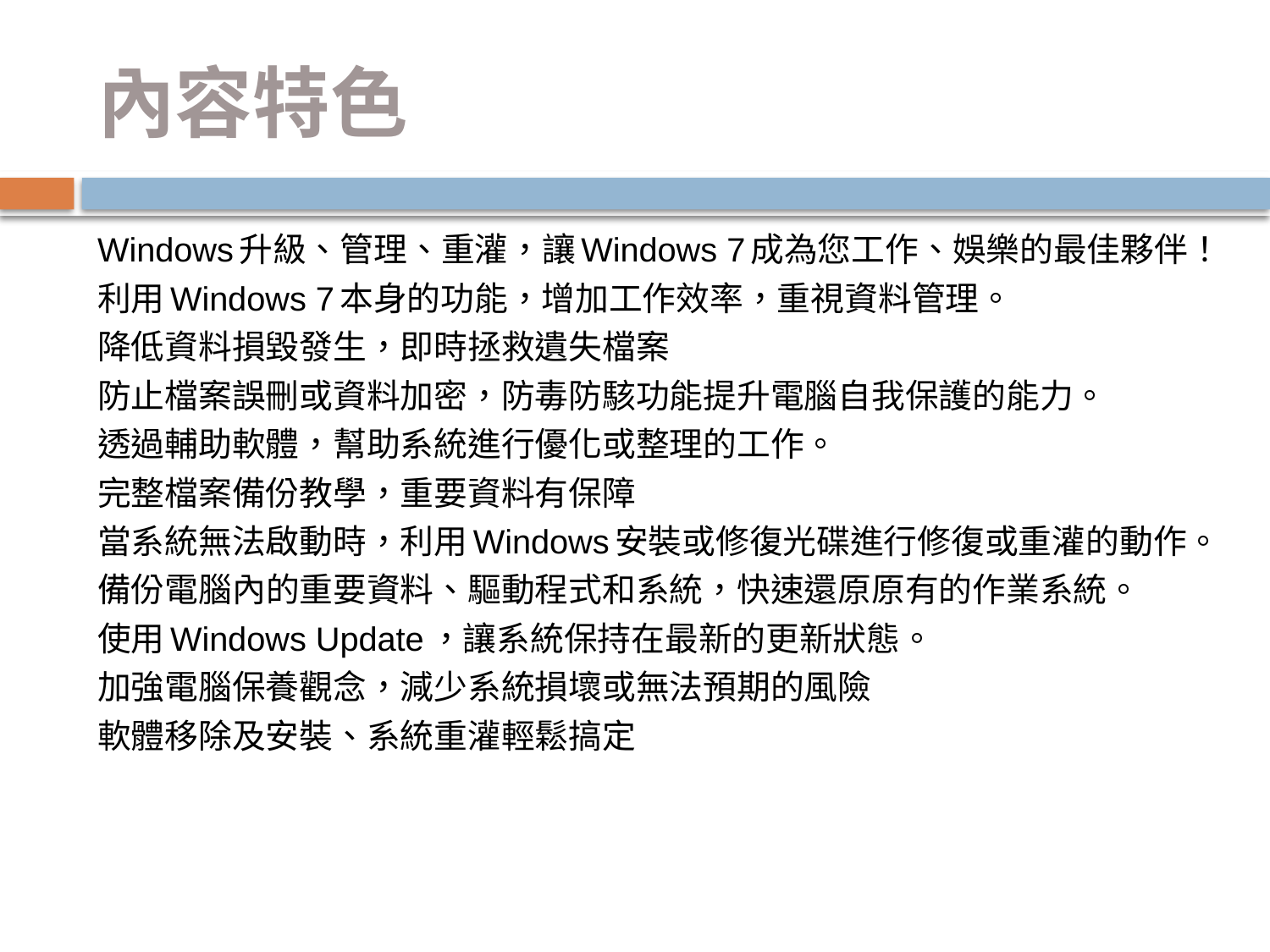

# 內容特色
Windows升級、管理、重灌，讓Windows 7成為您工作、娛樂的最佳夥伴！
利用Windows 7本身的功能，增加工作效率，重視資料管理。
降低資料損毀發生，即時拯救遺失檔案
防止檔案誤刪或資料加密，防毒防駭功能提升電腦自我保護的能力。
透過輔助軟體，幫助系統進行優化或整理的工作。
完整檔案備份教學，重要資料有保障
當系統無法啟動時，利用Windows安裝或修復光碟進行修復或重灌的動作。
備份電腦內的重要資料、驅動程式和系統，快速還原原有的作業系統。
使用Windows Update，讓系統保持在最新的更新狀態。
加強電腦保養觀念，減少系統損壞或無法預期的風險
軟體移除及安裝、系統重灌輕鬆搞定